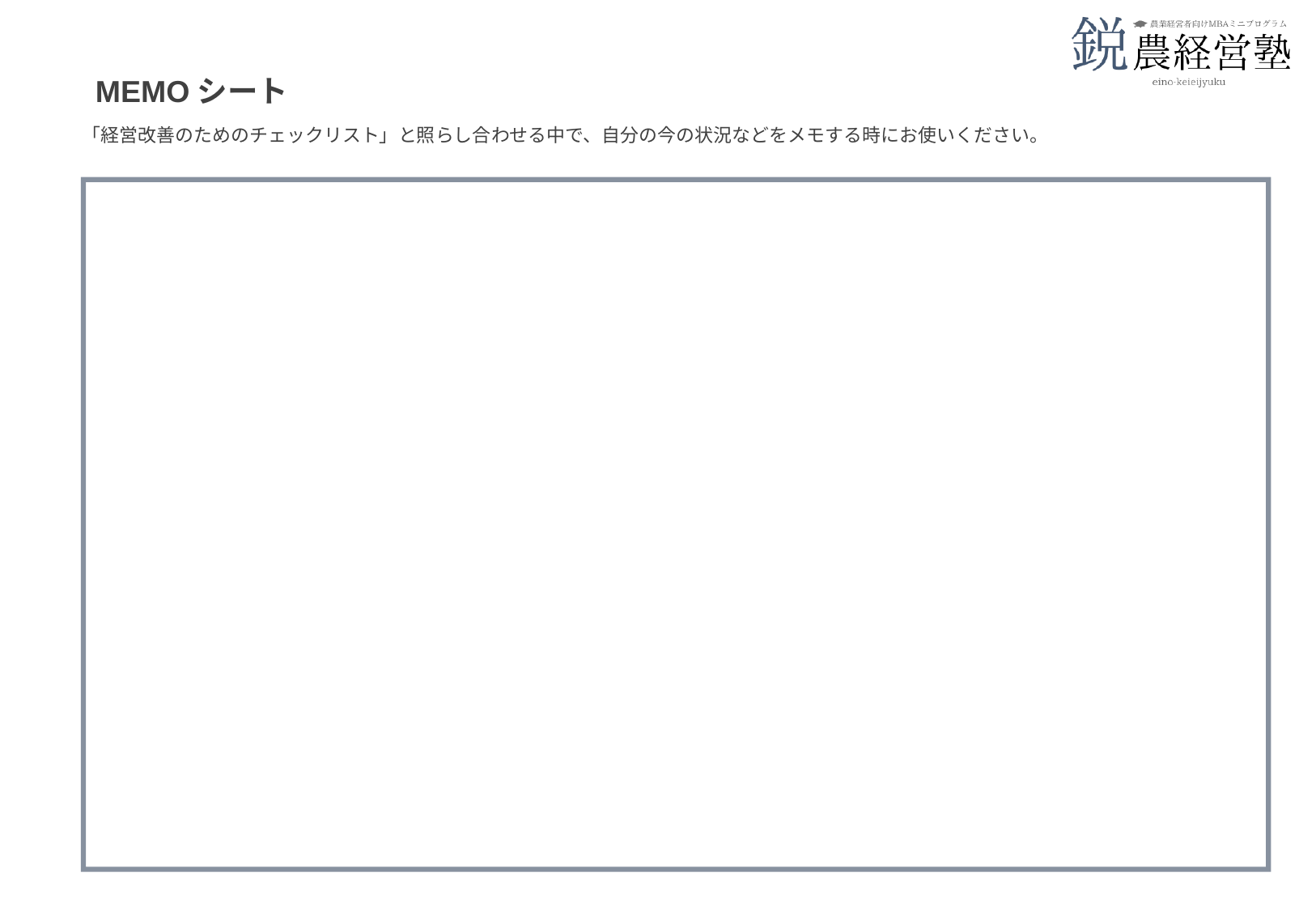

MEMOシート
「経営改善のためのチェックリスト」と照らし合わせる中で、自分の今の状況などをメモする時にお使いください。